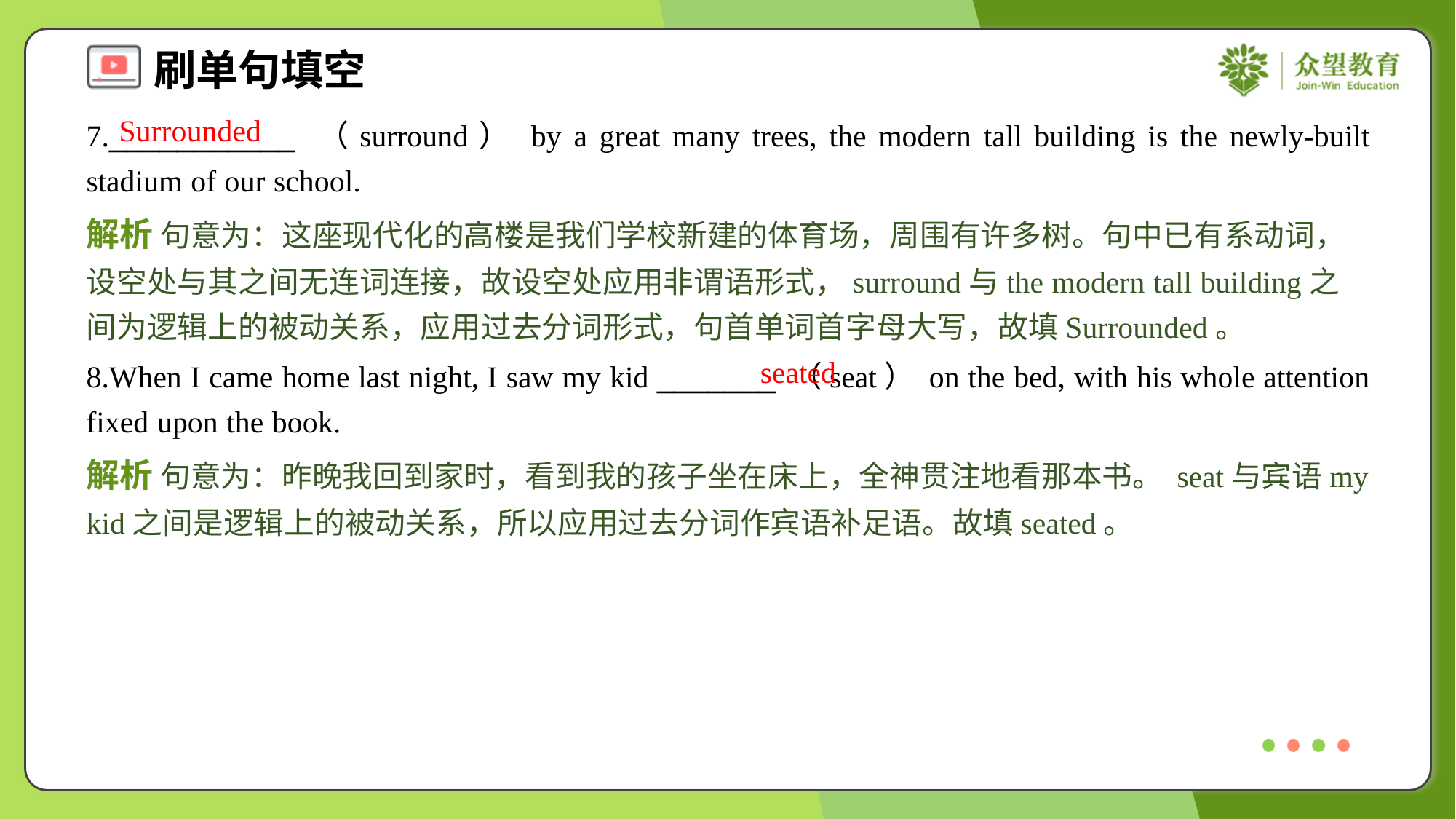

Surrounded
7.___________ （surround） by a great many trees, the modern tall building is the newly-built stadium of our school.
解析 句意为：这座现代化的高楼是我们学校新建的体育场，周围有许多树。句中已有系动词，设空处与其之间无连词连接，故设空处应用非谓语形式，surround与the modern tall building之间为逻辑上的被动关系，应用过去分词形式，句首单词首字母大写，故填Surrounded。
seated
8.When I came home last night, I saw my kid _______ （seat） on the bed, with his whole attention fixed upon the book.
解析 句意为：昨晚我回到家时，看到我的孩子坐在床上，全神贯注地看那本书。 seat与宾语my kid之间是逻辑上的被动关系，所以应用过去分词作宾语补足语。故填seated。